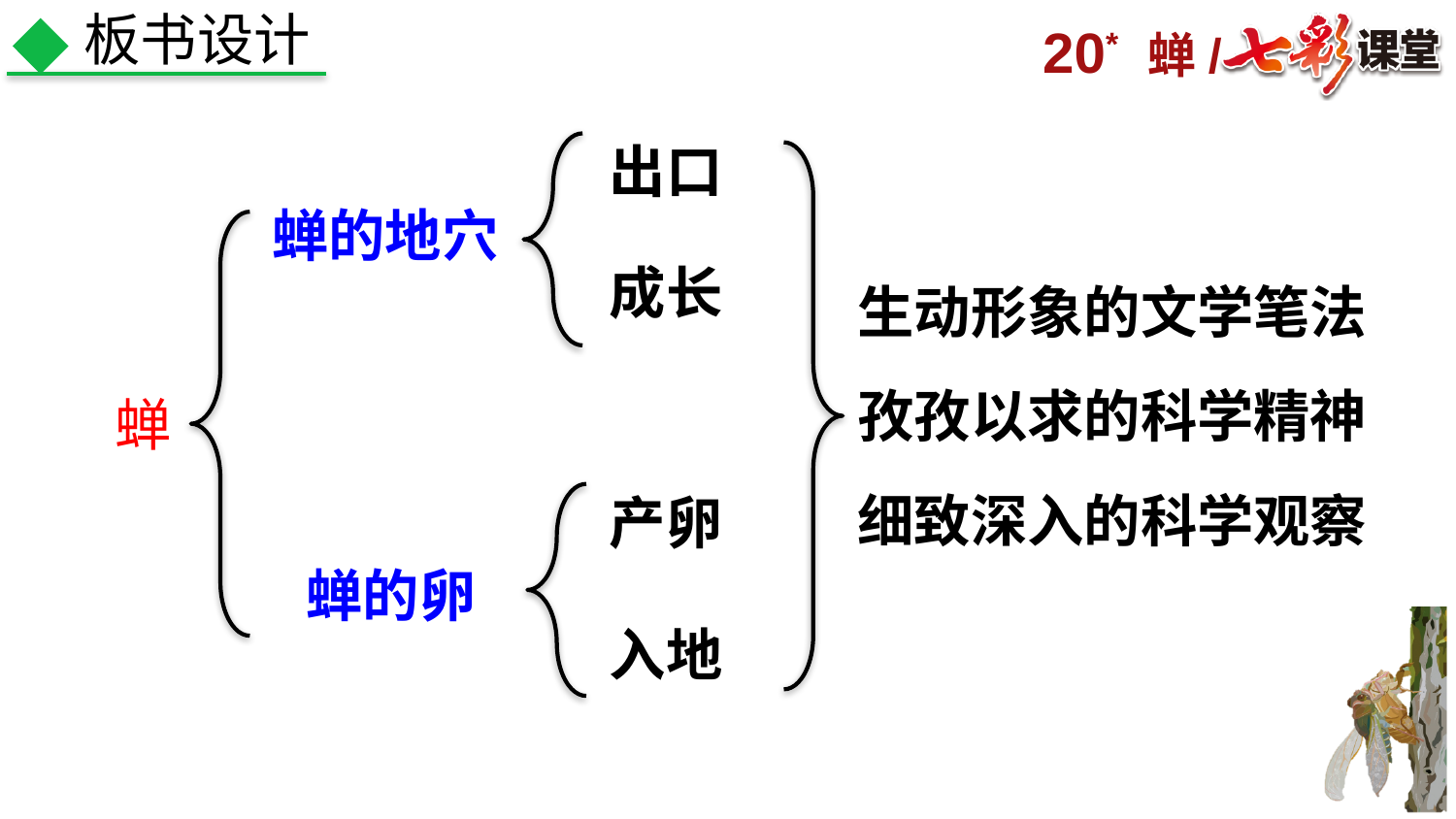

板书设计

出口

蝉的地穴

成长
生动形象的文学笔法
孜孜以求的科学精神
蝉
细致深入的科学观察
产卵

蝉的卵
入地